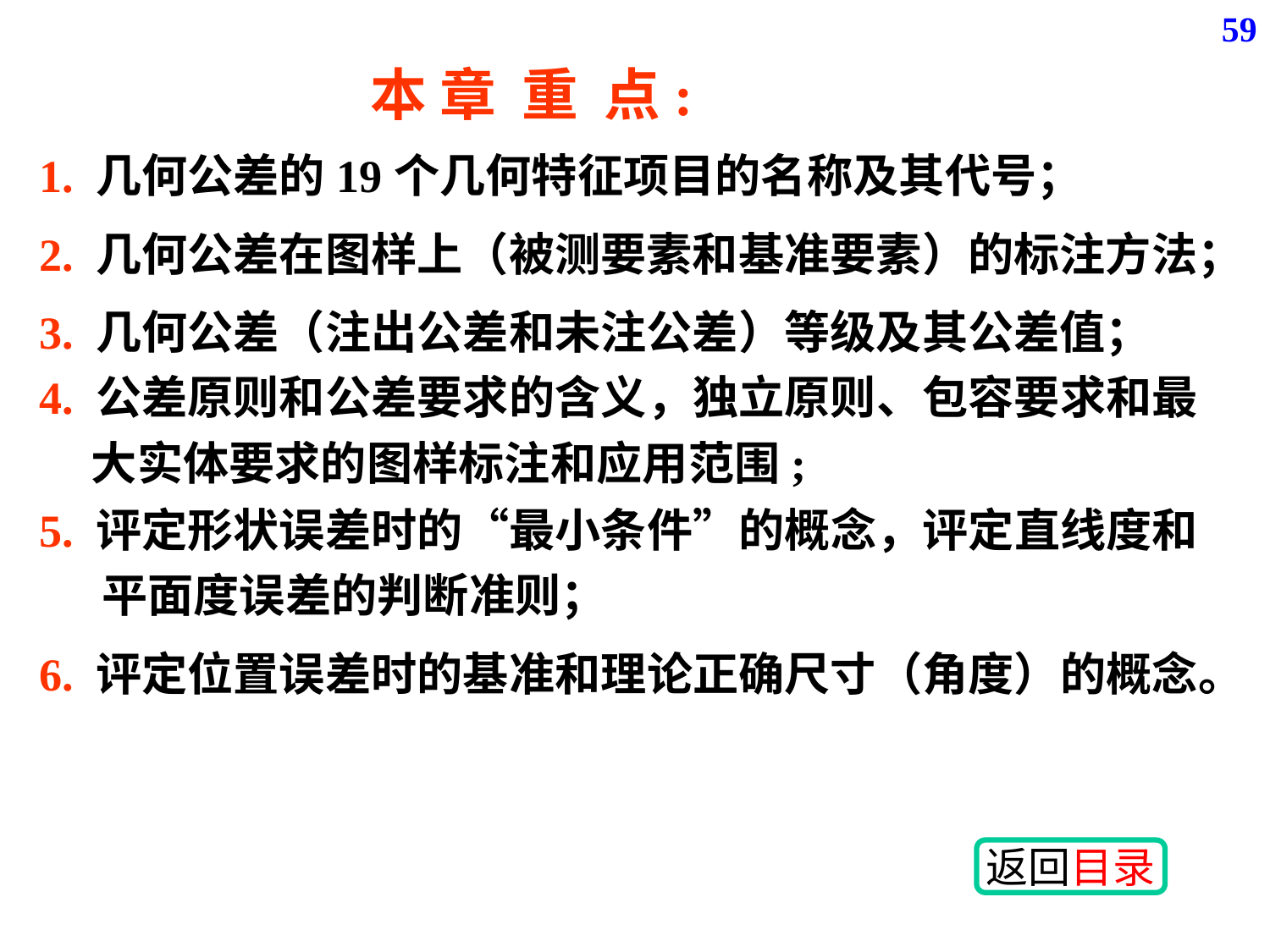

59
本 章  重  点:
1. 几何公差的19个几何特征项目的名称及其代号；
2. 几何公差在图样上（被测要素和基准要素）的标注方法；
3. 几何公差（注出公差和未注公差）等级及其公差值；
4. 公差原则和公差要求的含义，独立原则、包容要求和最
    大实体要求的图样标注和应用范围;
5. 评定形状误差时的“最小条件”的概念，评定直线度和
     平面度误差的判断准则；
6. 评定位置误差时的基准和理论正确尺寸（角度）的概念。
返回目录